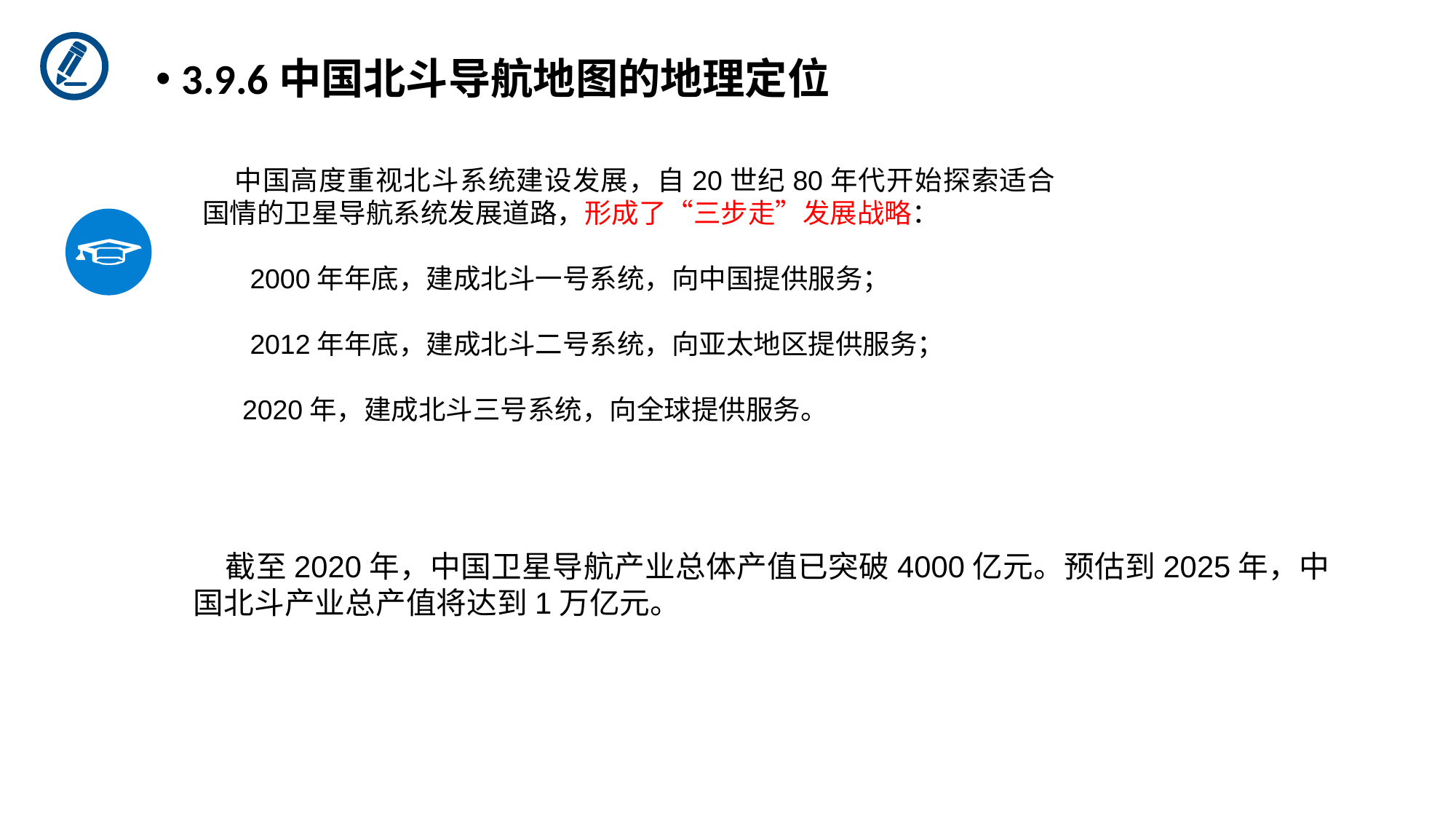

3.9.6中国北斗导航地图的地理定位
中国高度重视北斗系统建设发展，自20世纪80年代开始探索适合国情的卫星导航系统发展道路，形成了“三步走”发展战略：

  2000年年底，建成北斗一号系统，向中国提供服务；

  2012年年底，建成北斗二号系统，向亚太地区提供服务；

 2020年，建成北斗三号系统，向全球提供服务。

截至2020年，中国卫星导航产业总体产值已突破4000亿元。预估到2025年，中国北斗产业总产值将达到1万亿元。